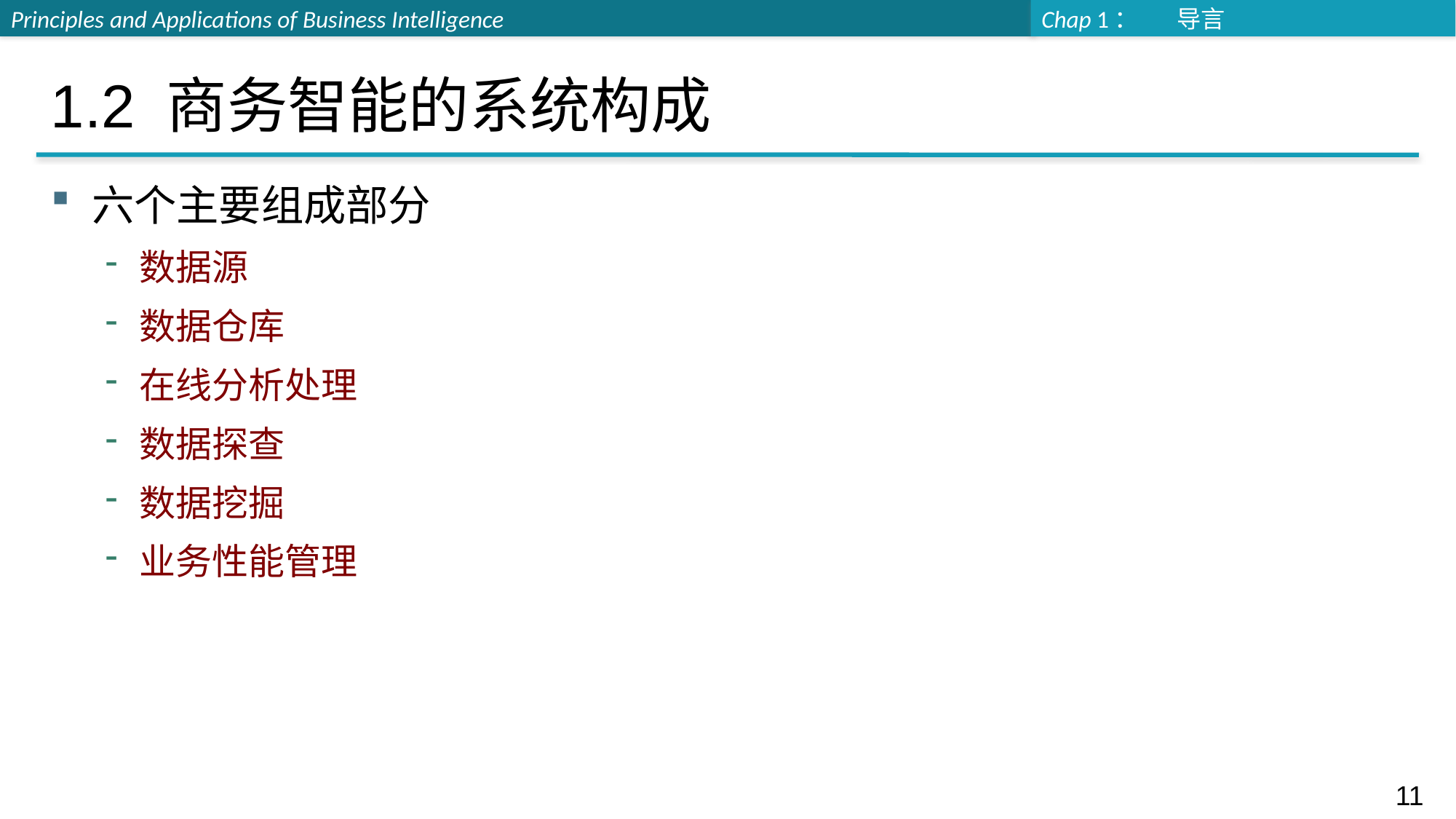

# 1.2 商务智能的系统构成
六个主要组成部分
数据源
数据仓库
在线分析处理
数据探查
数据挖掘
业务性能管理